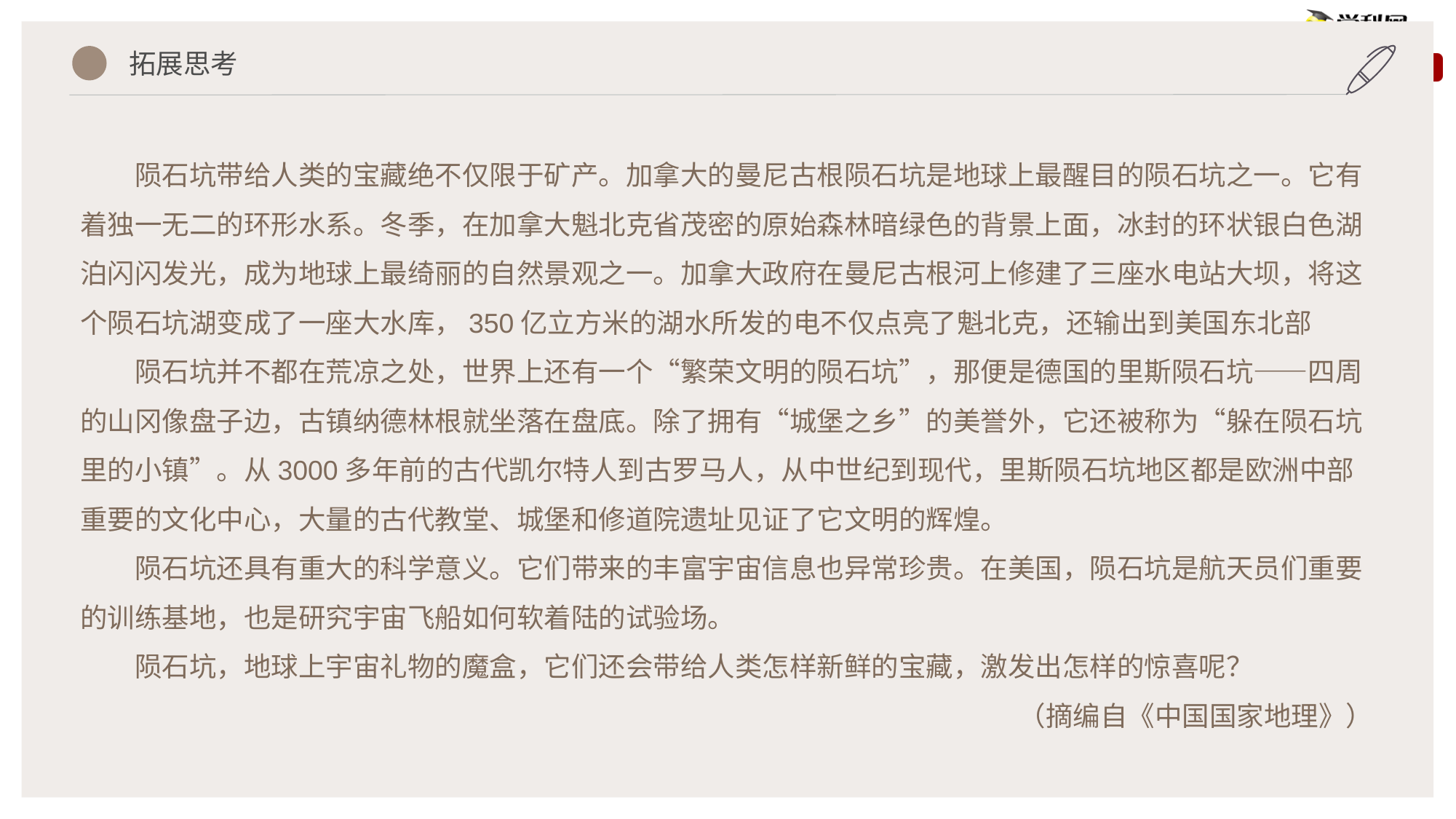

拓展思考

陨石坑带给人类的宝藏绝不仅限于矿产。加拿大的曼尼古根陨石坑是地球上最醒目的陨石坑之一。它有着独一无二的环形水系。冬季，在加拿大魁北克省茂密的原始森林暗绿色的背景上面，冰封的环状银白色湖泊闪闪发光，成为地球上最绮丽的自然景观之一。加拿大政府在曼尼古根河上修建了三座水电站大坝，将这个陨石坑湖变成了一座大水库，350亿立方米的湖水所发的电不仅点亮了魁北克，还输出到美国东北部
陨石坑并不都在荒凉之处，世界上还有一个“繁荣文明的陨石坑”，那便是德国的里斯陨石坑——四周的山冈像盘子边，古镇纳德林根就坐落在盘底。除了拥有“城堡之乡”的美誉外，它还被称为“躲在陨石坑里的小镇”。从3000多年前的古代凯尔特人到古罗马人，从中世纪到现代，里斯陨石坑地区都是欧洲中部重要的文化中心，大量的古代教堂、城堡和修道院遗址见证了它文明的辉煌。
陨石坑还具有重大的科学意义。它们带来的丰富宇宙信息也异常珍贵。在美国，陨石坑是航天员们重要的训练基地，也是研究宇宙飞船如何软着陆的试验场。
陨石坑，地球上宇宙礼物的魔盒，它们还会带给人类怎样新鲜的宝藏，激发出怎样的惊喜呢？
（摘编自《中国国家地理》）